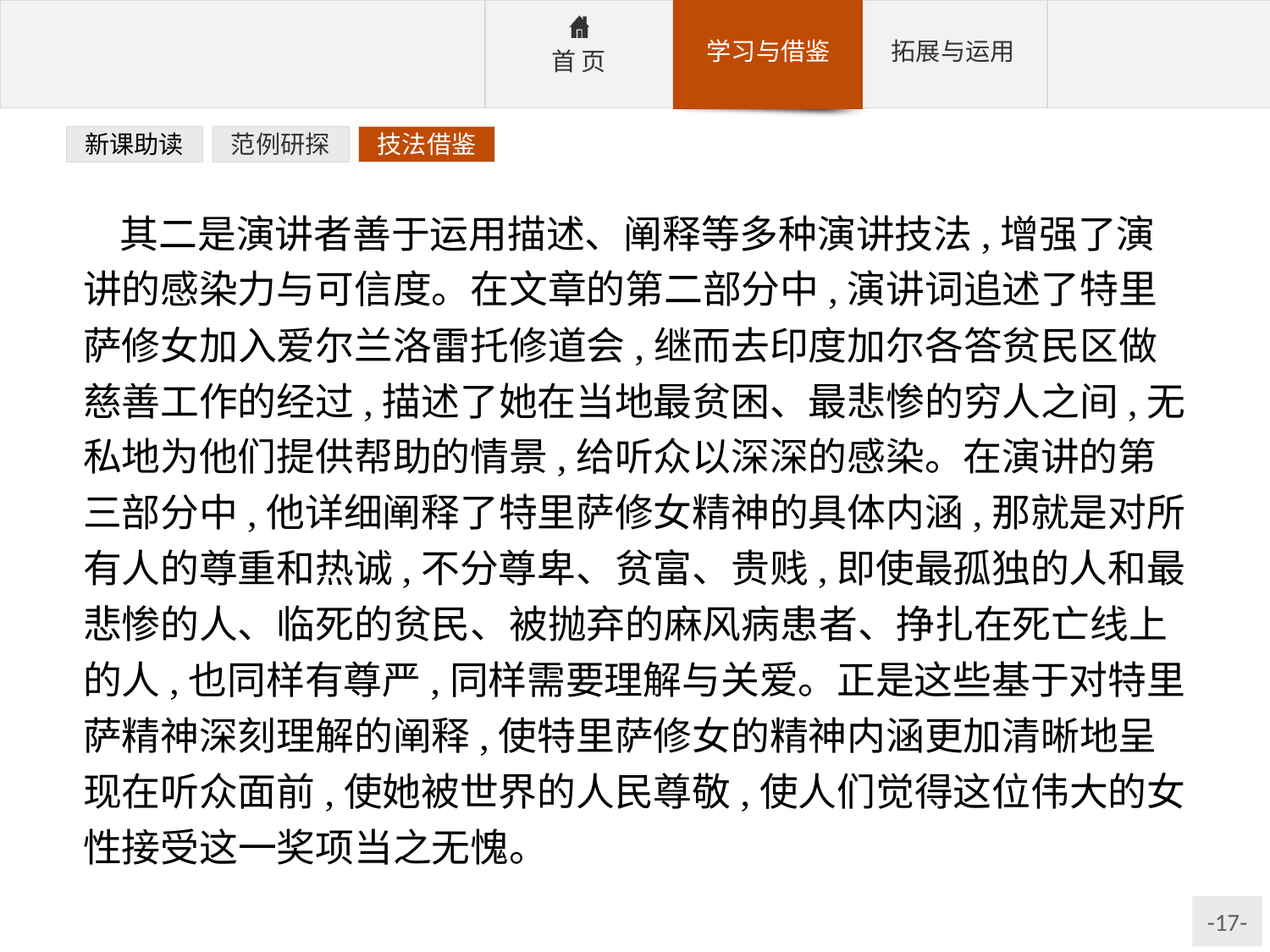

新课助读
范例研探
技法借鉴
其二是演讲者善于运用描述、阐释等多种演讲技法,增强了演讲的感染力与可信度。在文章的第二部分中,演讲词追述了特里萨修女加入爱尔兰洛雷托修道会,继而去印度加尔各答贫民区做慈善工作的经过,描述了她在当地最贫困、最悲惨的穷人之间,无私地为他们提供帮助的情景,给听众以深深的感染。在演讲的第三部分中,他详细阐释了特里萨修女精神的具体内涵,那就是对所有人的尊重和热诚,不分尊卑、贫富、贵贱,即使最孤独的人和最悲惨的人、临死的贫民、被抛弃的麻风病患者、挣扎在死亡线上的人,也同样有尊严,同样需要理解与关爱。正是这些基于对特里萨精神深刻理解的阐释,使特里萨修女的精神内涵更加清晰地呈现在听众面前,使她被世界的人民尊敬,使人们觉得这位伟大的女性接受这一奖项当之无愧。